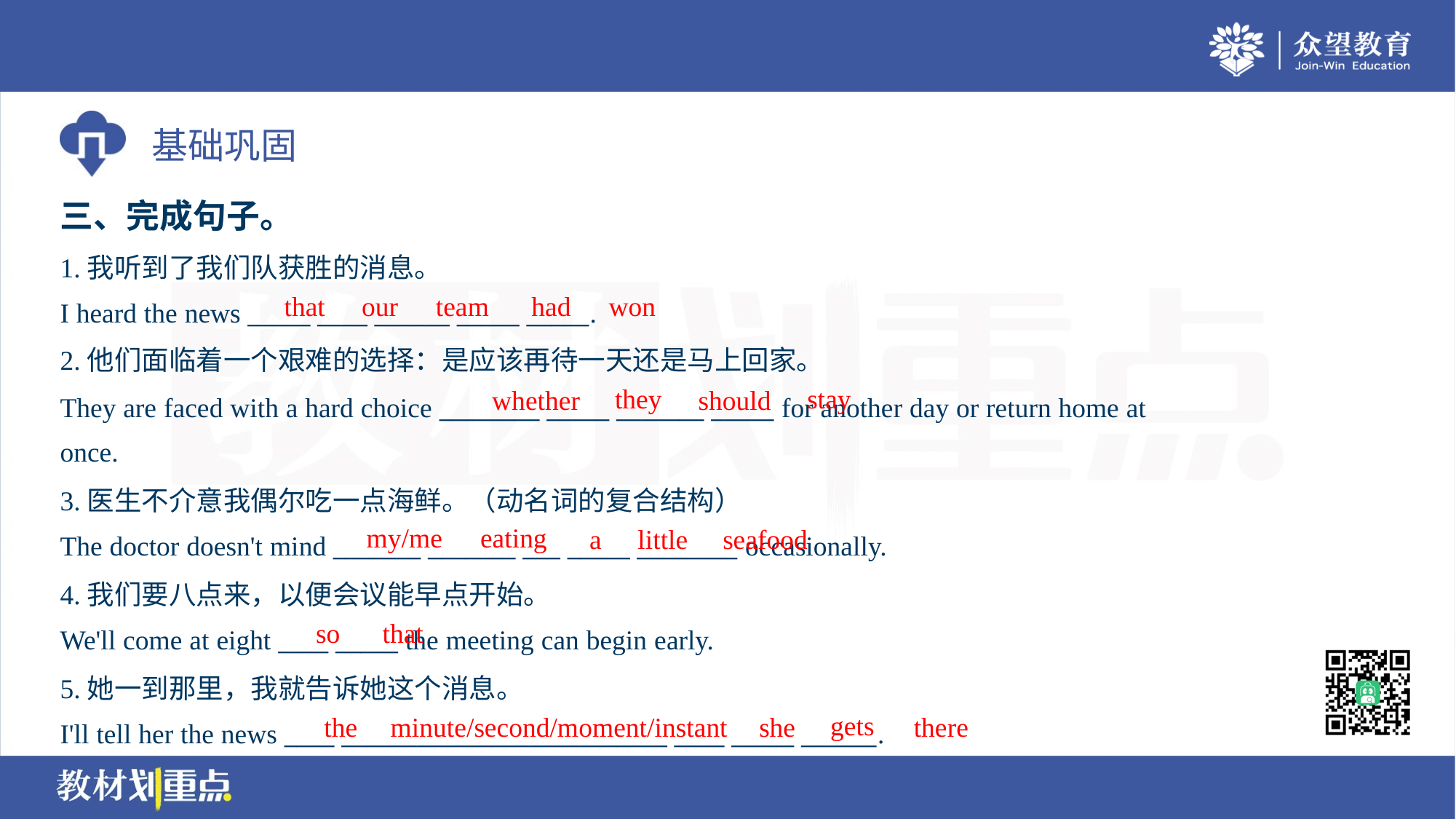

三、完成句子。
1.我听到了我们队获胜的消息。
I heard the news _____ ____ ______ _____ _____.
that
our
team
had
won
2.他们面临着一个艰难的选择：是应该再待一天还是马上回家。
They are faced with a hard choice ________ _____ _______ _____ for another day or return home at
once.
they
stay
whether
should
3.医生不介意我偶尔吃一点海鲜。（动名词的复合结构）
The doctor doesn't mind _______ _______ ___ _____ ________ occasionally.
my/me
eating
a
little
seafood
4.我们要八点来，以便会议能早点开始。
We'll come at eight ____ _____ the meeting can begin early.
so
that
5.她一到那里，我就告诉她这个消息。
I'll tell her the news ____ __________________________ ____ _____ ______.
gets
the
minute/second/moment/instant
she
there